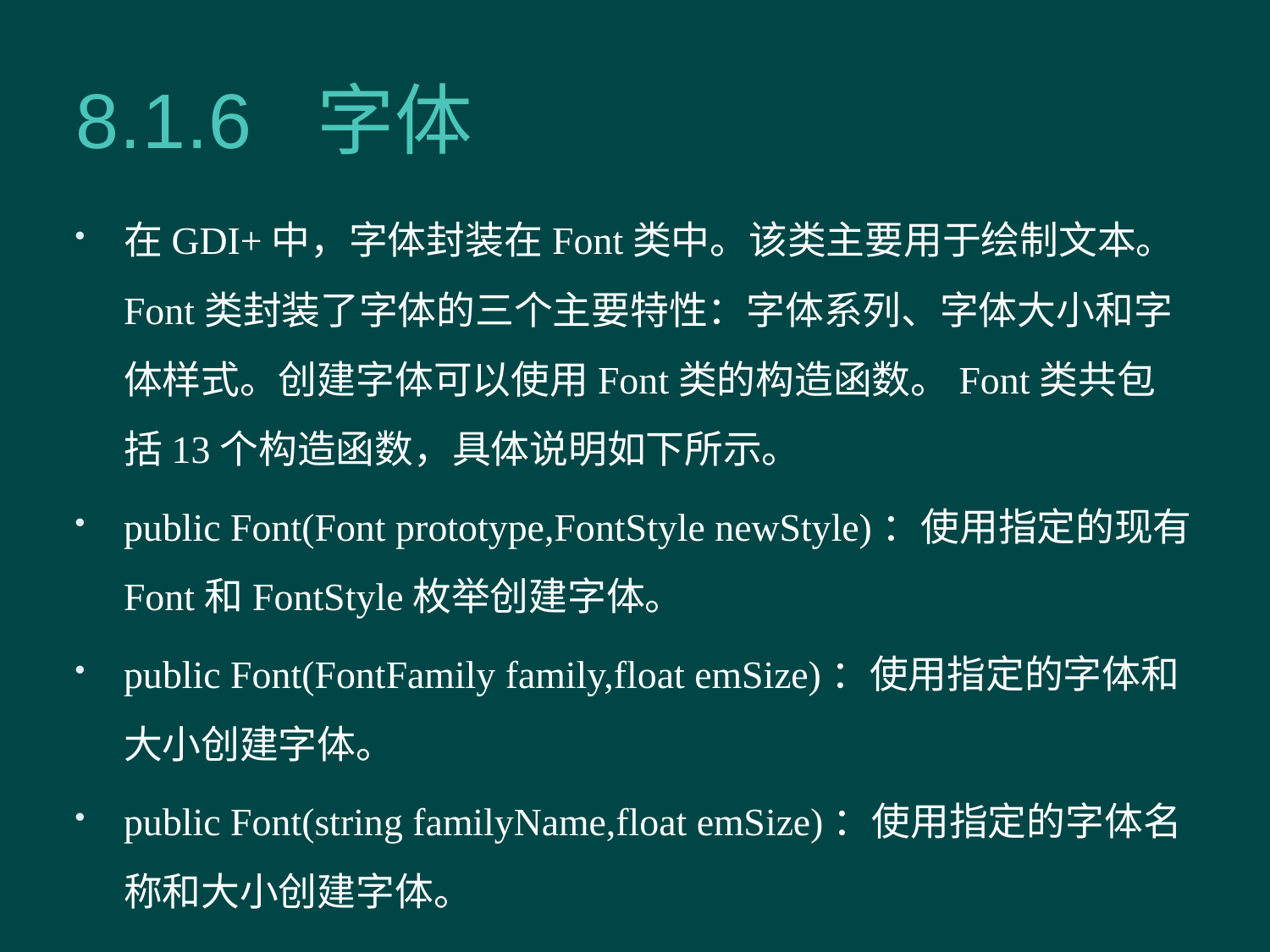

# 8.1.6  字体
在GDI+中，字体封装在Font类中。该类主要用于绘制文本。Font类封装了字体的三个主要特性：字体系列、字体大小和字体样式。创建字体可以使用Font类的构造函数。Font类共包括13个构造函数，具体说明如下所示。
public Font(Font prototype,FontStyle newStyle)：使用指定的现有Font和FontStyle枚举创建字体。
public Font(FontFamily family,float emSize)：使用指定的字体和大小创建字体。
public Font(string familyName,float emSize)：使用指定的字体名称和大小创建字体。